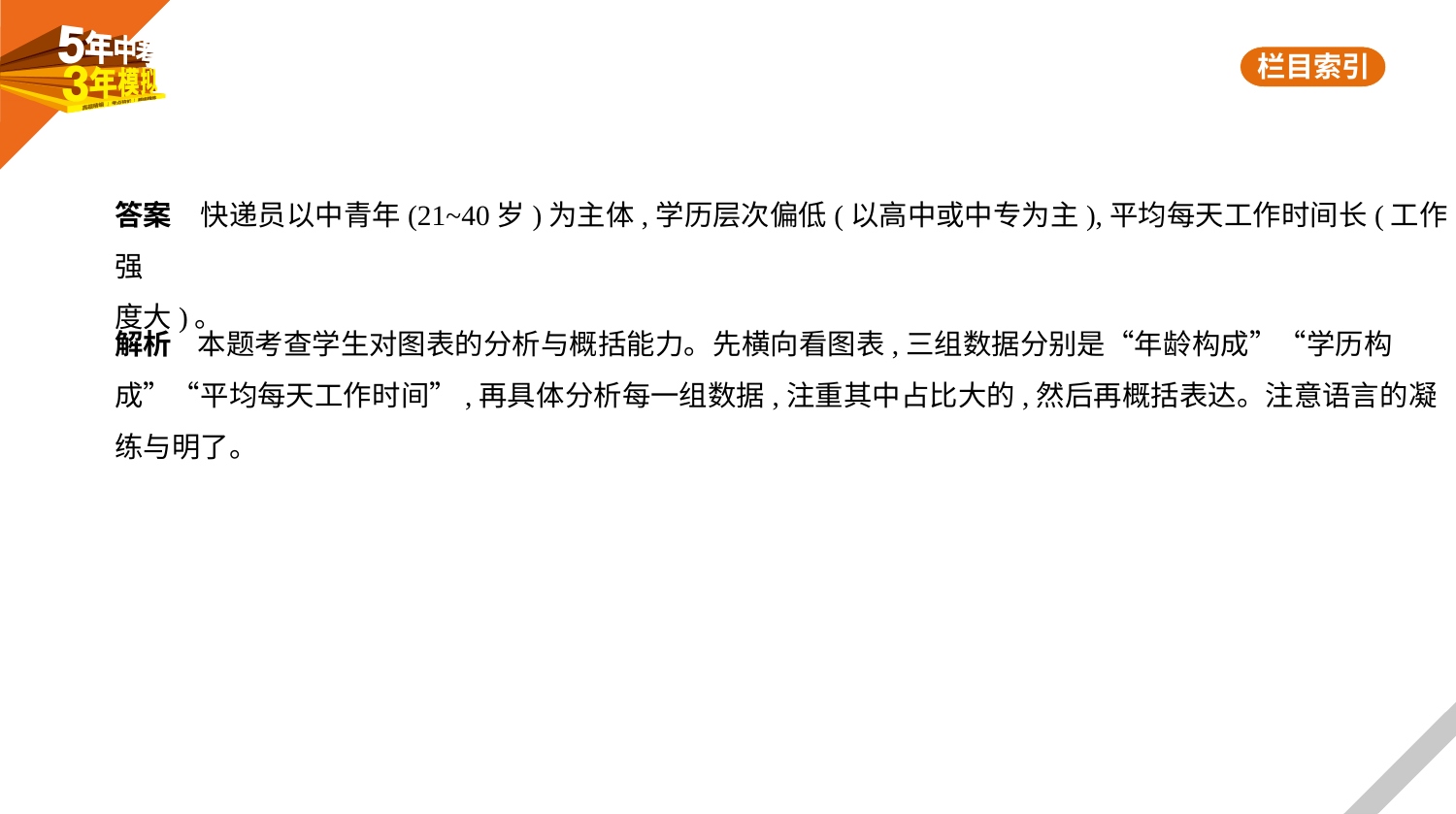

答案　快递员以中青年(21~40岁)为主体,学历层次偏低(以高中或中专为主),平均每天工作时间长(工作强
度大)。
解析    本题考查学生对图表的分析与概括能力。先横向看图表,三组数据分别是“年龄构成”“学历构
成”“平均每天工作时间”,再具体分析每一组数据,注重其中占比大的,然后再概括表达。注意语言的凝
练与明了。